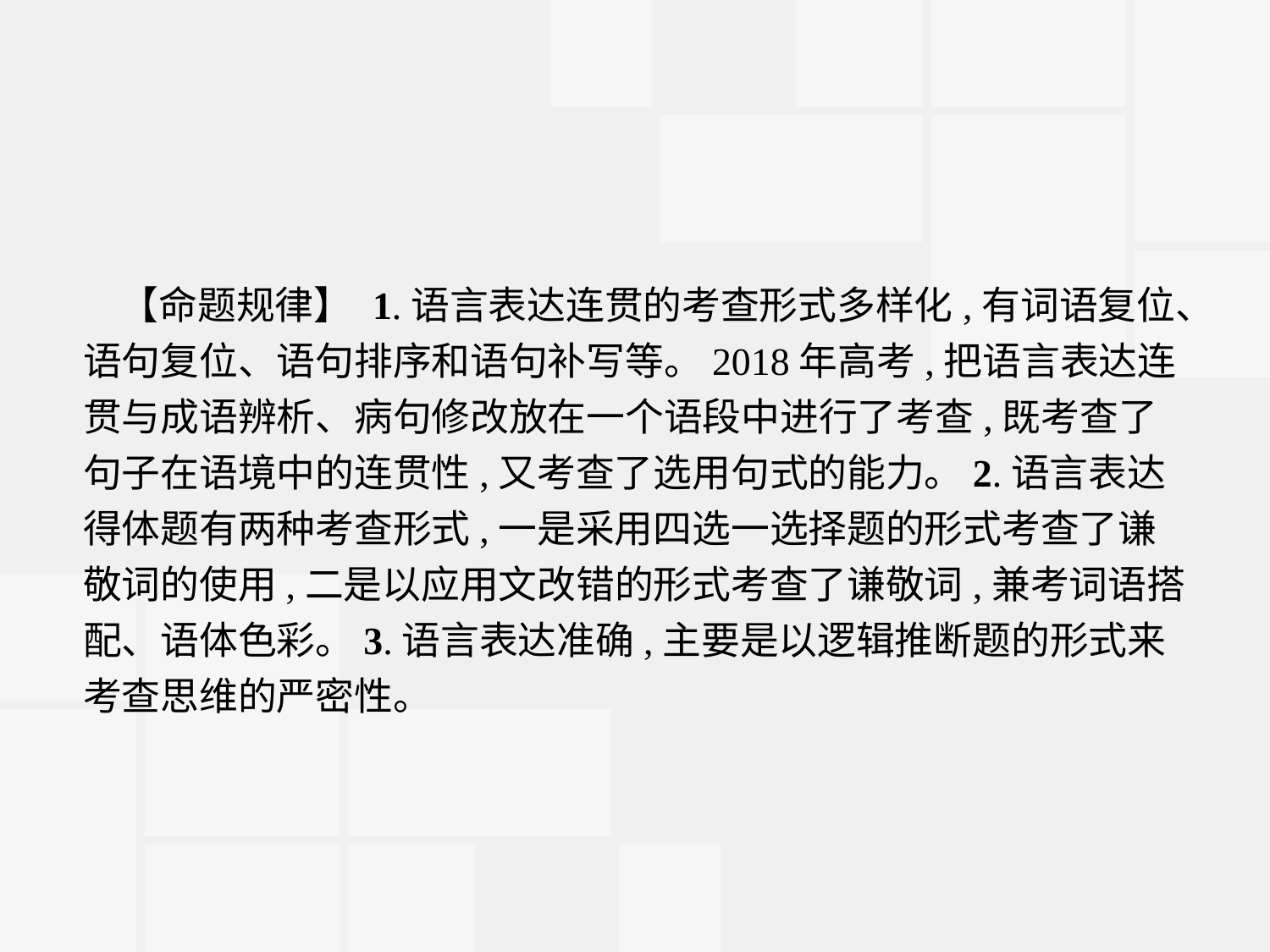

【命题规律】 1.语言表达连贯的考查形式多样化,有词语复位、语句复位、语句排序和语句补写等。2018年高考,把语言表达连贯与成语辨析、病句修改放在一个语段中进行了考查,既考查了句子在语境中的连贯性,又考查了选用句式的能力。2.语言表达得体题有两种考查形式,一是采用四选一选择题的形式考查了谦敬词的使用,二是以应用文改错的形式考查了谦敬词,兼考词语搭配、语体色彩。3.语言表达准确,主要是以逻辑推断题的形式来考查思维的严密性。